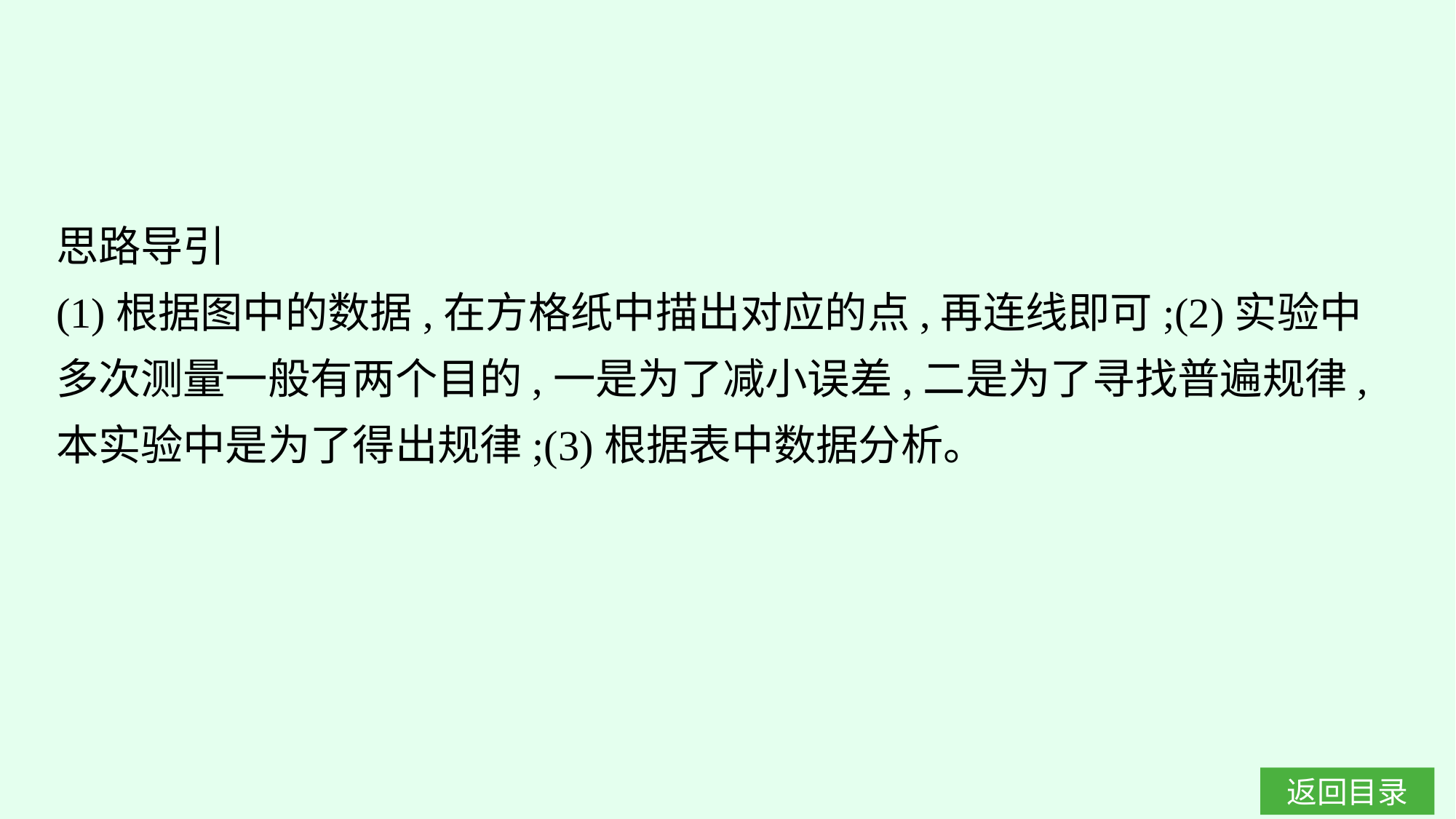

思路导引
(1)根据图中的数据,在方格纸中描出对应的点,再连线即可;(2)实验中多次测量一般有两个目的,一是为了减小误差,二是为了寻找普遍规律,本实验中是为了得出规律;(3)根据表中数据分析。